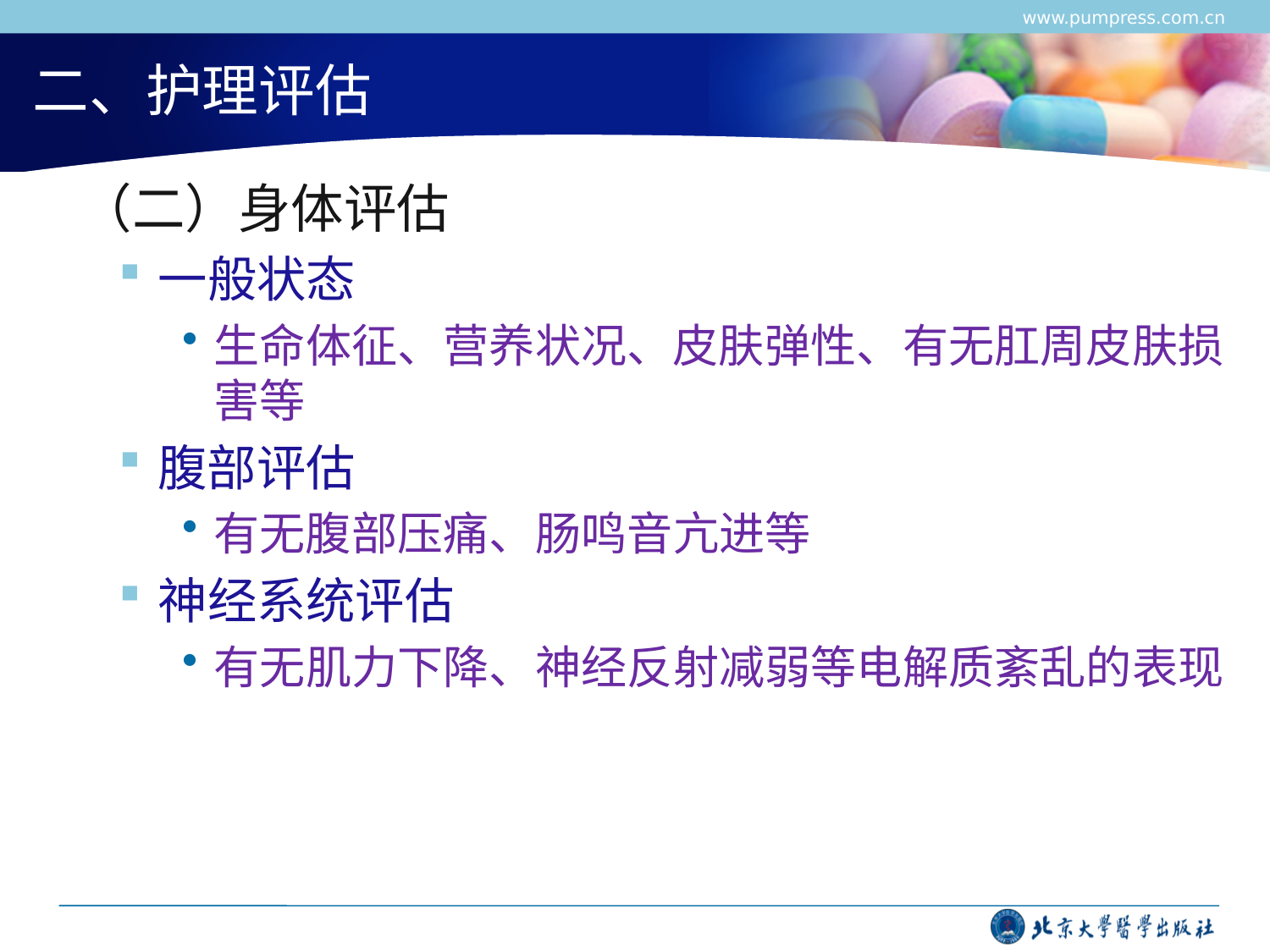

www.pumpress.com.cn
# 二、护理评估
 （二）身体评估
一般状态
生命体征、营养状况、皮肤弹性、有无肛周皮肤损害等
腹部评估
有无腹部压痛、肠鸣音亢进等
神经系统评估
有无肌力下降、神经反射减弱等电解质紊乱的表现